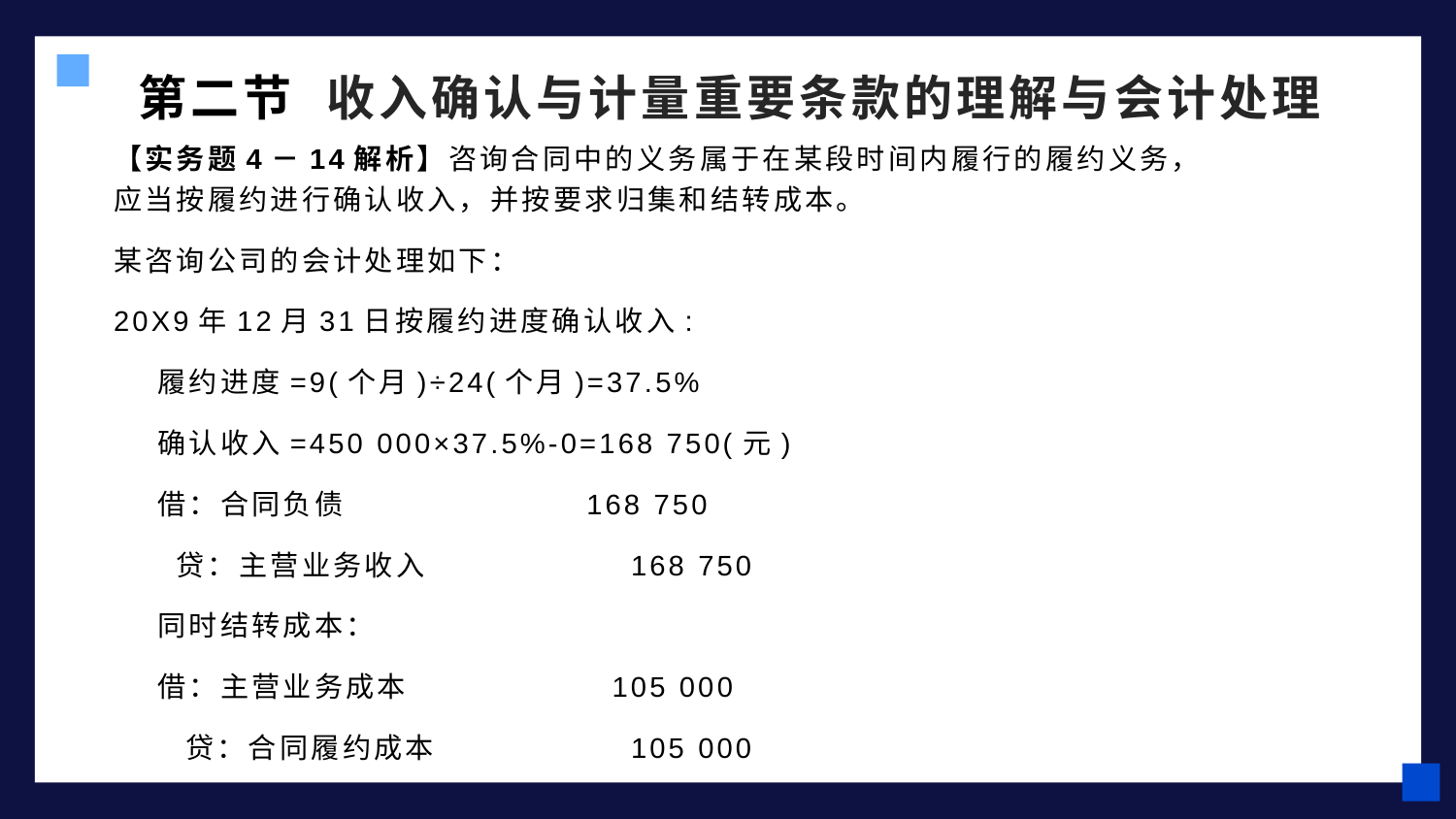

第二节  收入确认与计量重要条款的理解与会计处理
【实务题4－14解析】咨询合同中的义务属于在某段时间内履行的履约义务，应当按履约进行确认收入，并按要求归集和结转成本。
某咨询公司的会计处理如下：
20X9年12月31日按履约进度确认收入:
    履约进度=9(个月)÷24(个月)=37.5%
    确认收入=450 000×37.5%-0=168 750(元)
    借：合同负债                         168 750
      贷：主营业务收入                     168 750
    同时结转成本：
    借：主营业务成本                     105 000
       贷：合同履约成本                    105 000